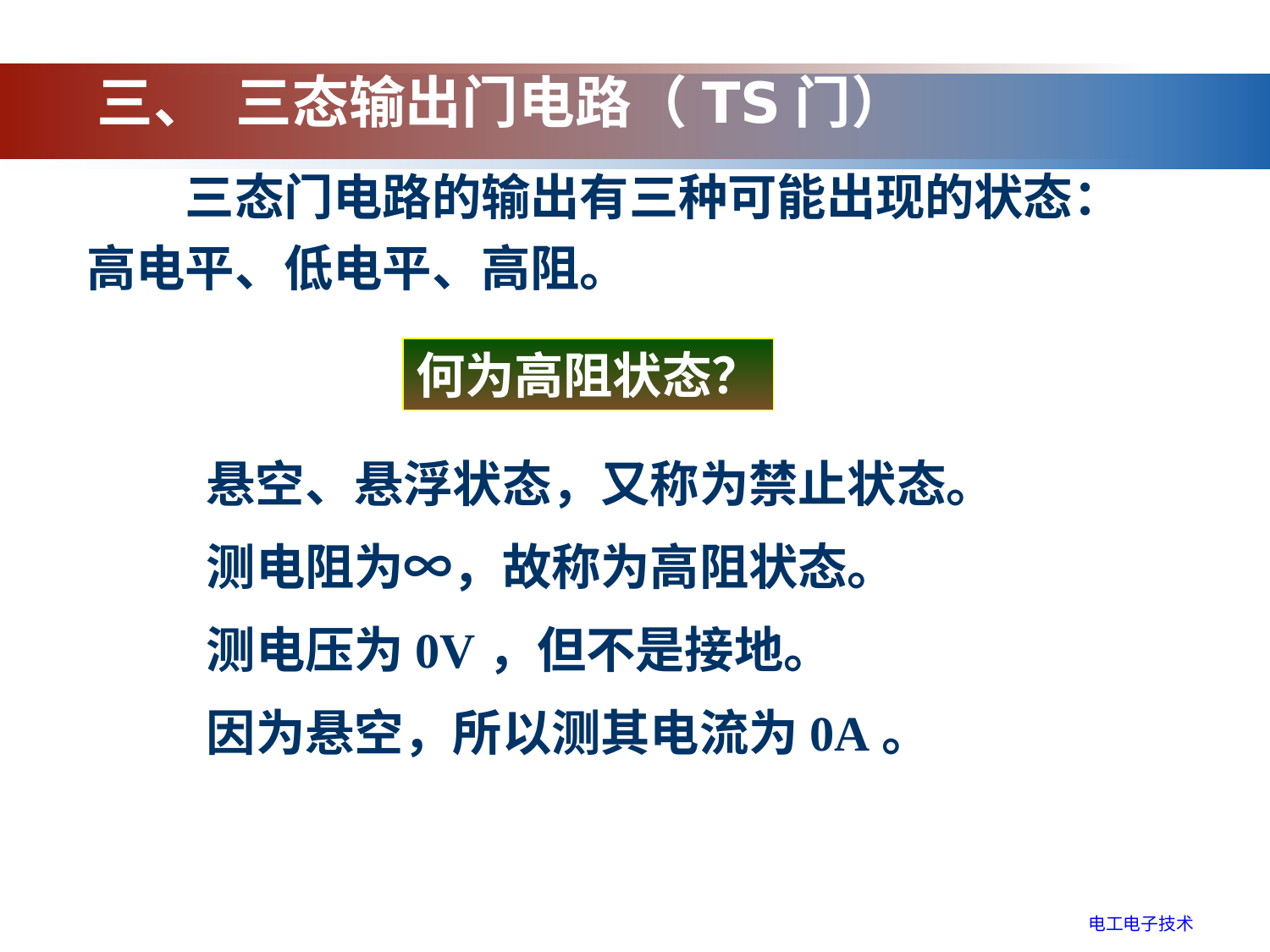

# 三、  三态输出门电路（TS门）
　　三态门电路的输出有三种可能出现的状态：高电平、低电平、高阻。
何为高阻状态？
　　悬空、悬浮状态，又称为禁止状态。
　　测电阻为∞，故称为高阻状态。
　　测电压为0V，但不是接地。
　　因为悬空，所以测其电流为0A。
电工电子技术
100